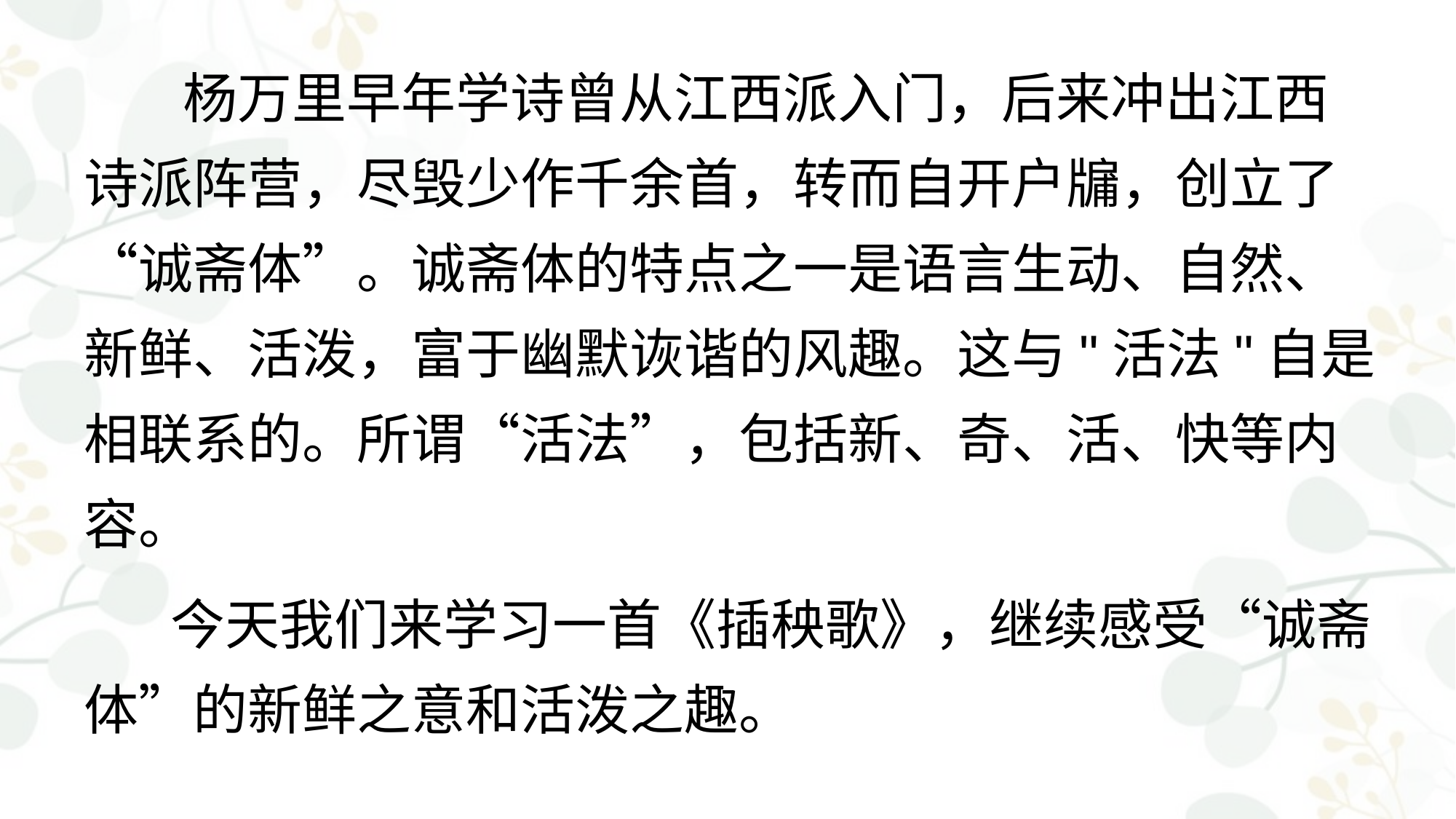

杨万里早年学诗曾从江西派入门，后来冲出江西诗派阵营，尽毁少作千余首，转而自开户牖，创立了“诚斋体”。诚斋体的特点之一是语言生动、自然、新鲜、活泼，富于幽默诙谐的风趣。这与"活法"自是相联系的。所谓“活法”，包括新、奇、活、快等内容。
      今天我们来学习一首《插秧歌》，继续感受“诚斋体”的新鲜之意和活泼之趣。